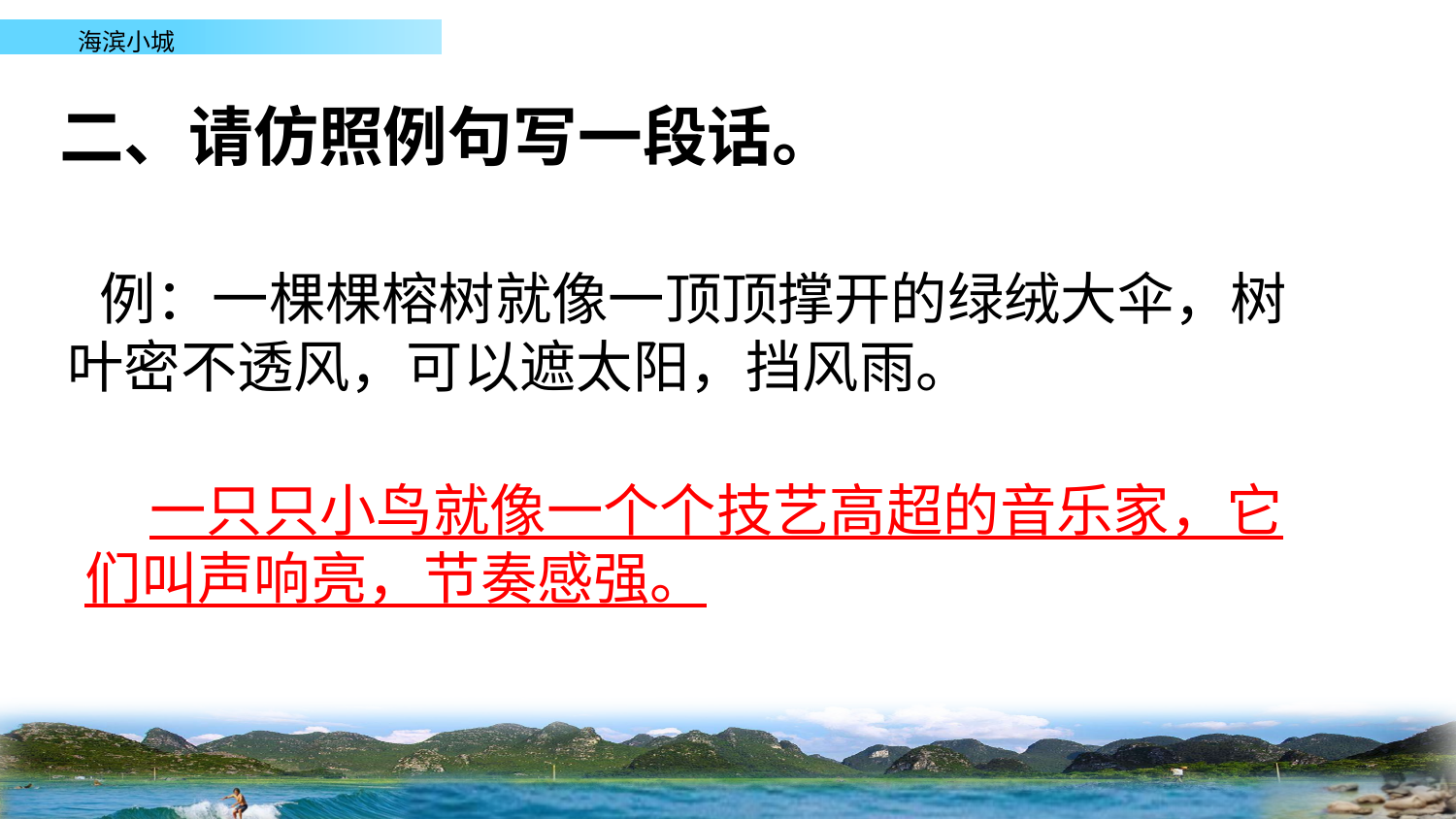

二、请仿照例句写一段话。
例：一棵棵榕树就像一顶顶撑开的绿绒大伞，树叶密不透风，可以遮太阳，挡风雨。
    一只只小鸟就像一个个技艺高超的音乐家，它们叫声响亮，节奏感强。